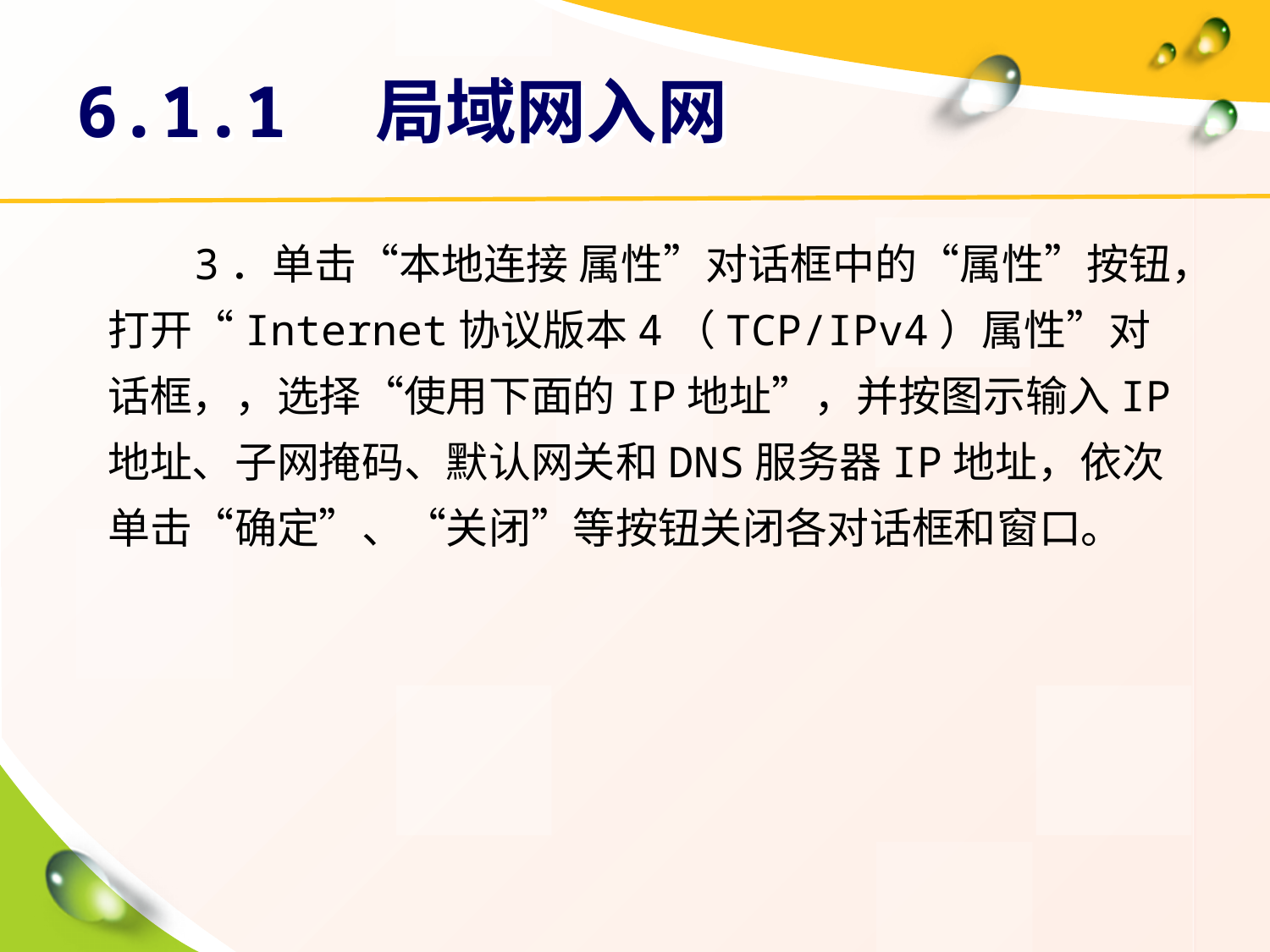

# 6.1.1　局域网入网
3．单击“本地连接 属性”对话框中的“属性”按钮，打开“Internet协议版本4（TCP/IPv4）属性”对话框，，选择“使用下面的IP地址”，并按图示输入IP地址、子网掩码、默认网关和DNS服务器IP地址，依次单击“确定”、“关闭”等按钮关闭各对话框和窗口。